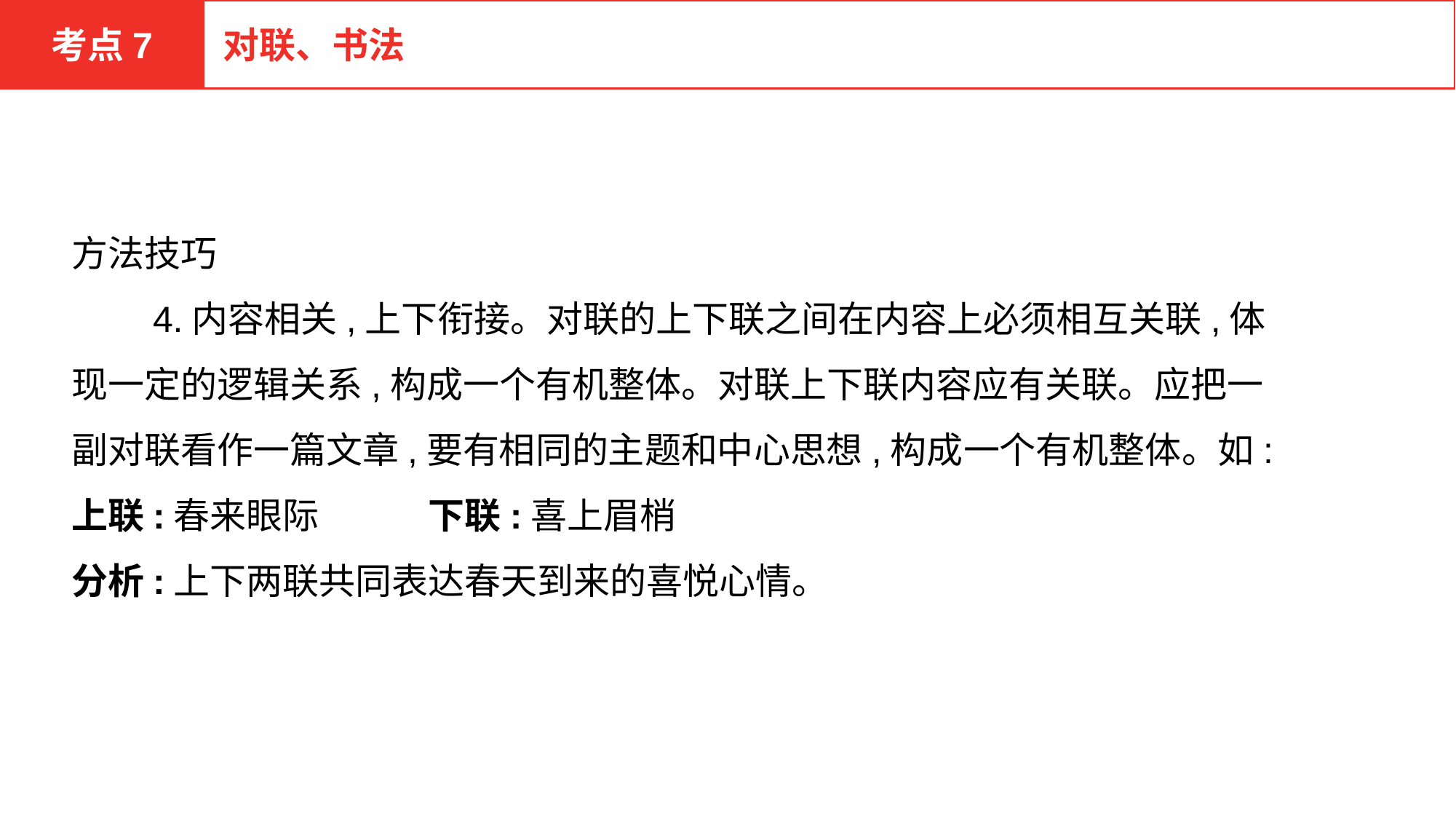

考点7
对联、书法
方法技巧
　　4.内容相关,上下衔接。对联的上下联之间在内容上必须相互关联,体现一定的逻辑关系,构成一个有机整体。对联上下联内容应有关联。应把一副对联看作一篇文章,要有相同的主题和中心思想,构成一个有机整体。如:
上联:春来眼际　　　下联:喜上眉梢
分析:上下两联共同表达春天到来的喜悦心情。